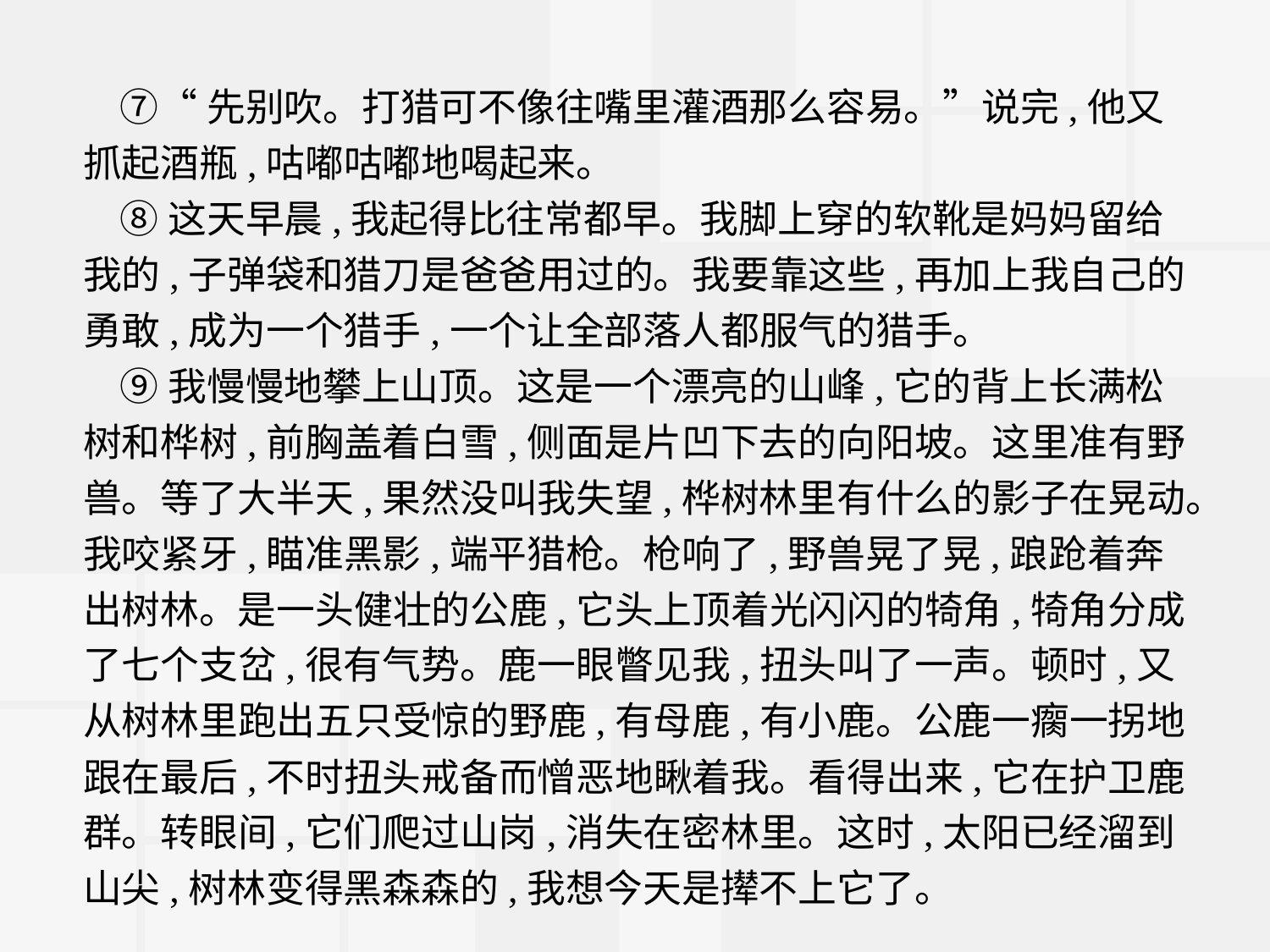

⑦“先别吹。打猎可不像往嘴里灌酒那么容易。”说完,他又抓起酒瓶,咕嘟咕嘟地喝起来。
⑧这天早晨,我起得比往常都早。我脚上穿的软靴是妈妈留给我的,子弹袋和猎刀是爸爸用过的。我要靠这些,再加上我自己的勇敢,成为一个猎手,一个让全部落人都服气的猎手。
⑨我慢慢地攀上山顶。这是一个漂亮的山峰,它的背上长满松树和桦树,前胸盖着白雪,侧面是片凹下去的向阳坡。这里准有野兽。等了大半天,果然没叫我失望,桦树林里有什么的影子在晃动。我咬紧牙,瞄准黑影,端平猎枪。枪响了,野兽晃了晃,踉跄着奔出树林。是一头健壮的公鹿,它头上顶着光闪闪的犄角,犄角分成了七个支岔,很有气势。鹿一眼瞥见我,扭头叫了一声。顿时,又从树林里跑出五只受惊的野鹿,有母鹿,有小鹿。公鹿一瘸一拐地跟在最后,不时扭头戒备而憎恶地瞅着我。看得出来,它在护卫鹿群。转眼间,它们爬过山岗,消失在密林里。这时,太阳已经溜到山尖,树林变得黑森森的,我想今天是撵不上它了。